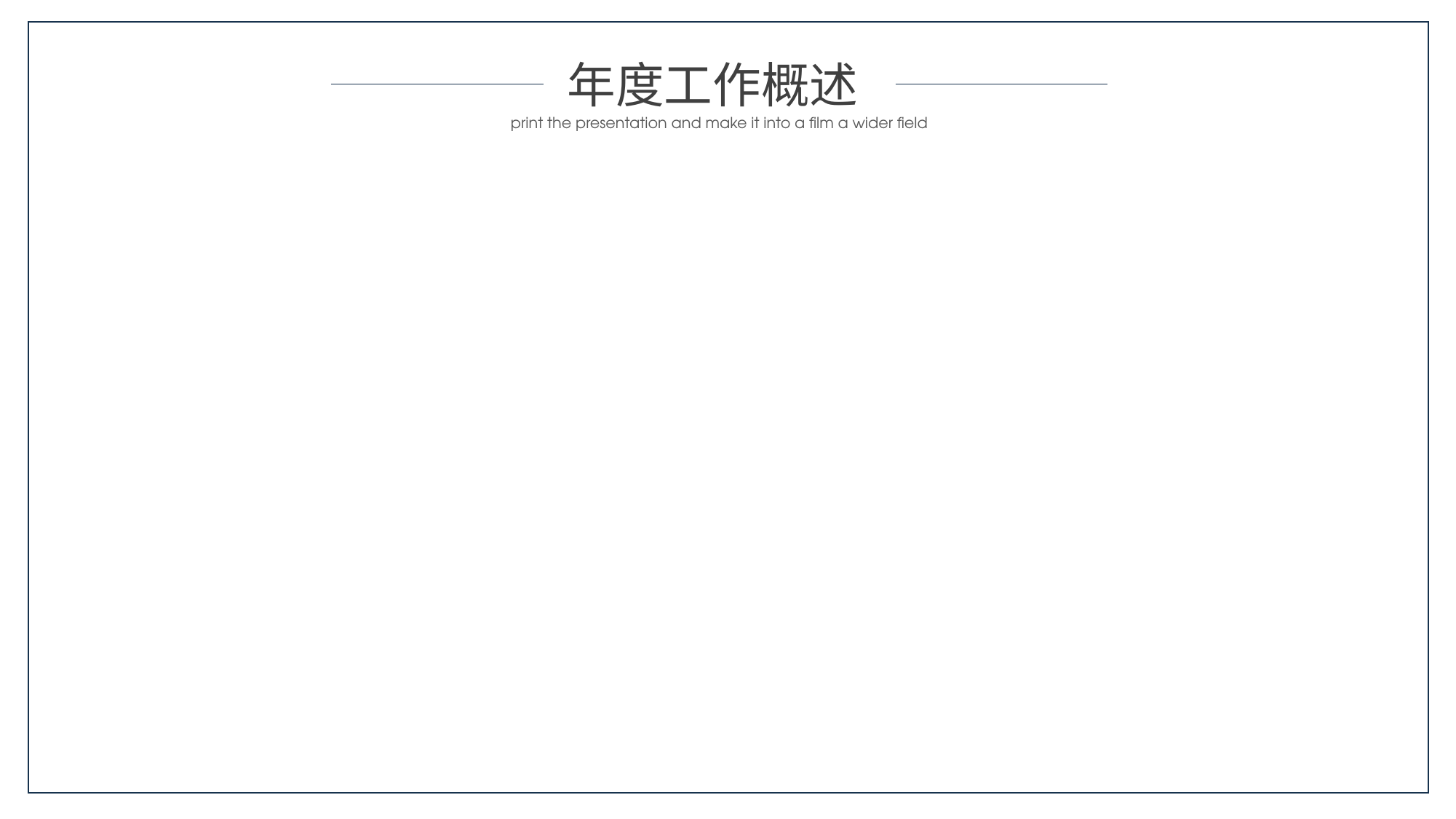

年度工作概述
print the presentation and make it into a film a wider field